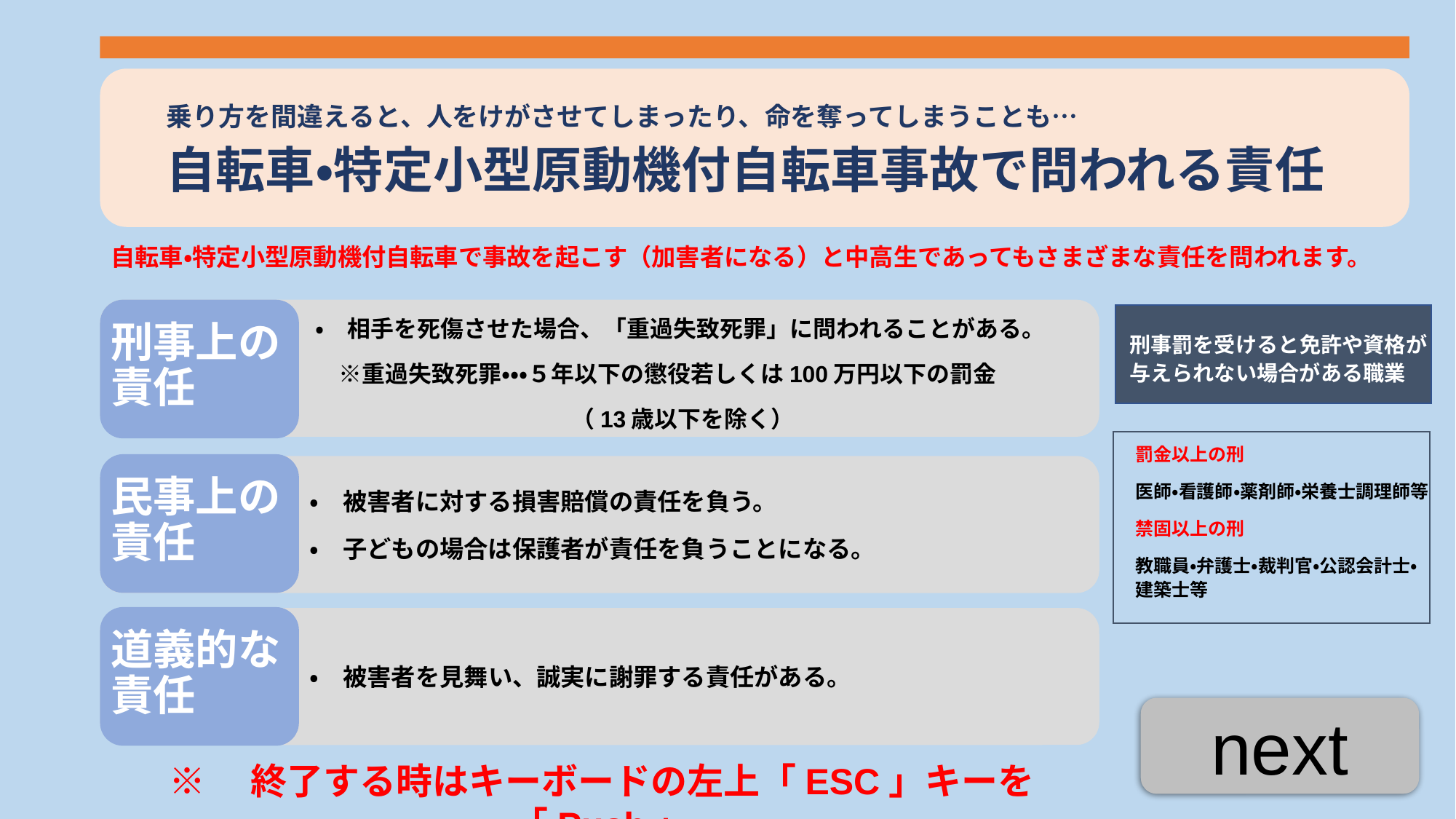

乗り方を間違えると、人をけがさせてしまったり、命を奪ってしまうことも…
自転車・特定小型原動機付自転車事故で問われる責任
自転車・特定小型原動機付自転車で事故を起こす（加害者になる）と中高生であってもさまざまな責任を問われます。

・　相手を死傷させた場合、「重過失致死罪」に問われることがある。
　※重過失致死罪・・・５年以下の懲役若しくは100万円以下の罰金
　　　　　　　　　　　（13歳以下を除く）
刑事上の責任
刑事罰を受けると免許や資格が与えられない場合がある職業

罰金以上の刑
医師・看護師・薬剤師・栄養士調理師等
禁固以上の刑
教職員・弁護士・裁判官・公認会計士・建築士等

民事上の責任
・　被害者に対する損害賠償の責任を負う。
・　子どもの場合は保護者が責任を負うことになる。

道義的な責任
・　被害者を見舞い、誠実に謝罪する責任がある。
next
※　終了する時はキーボードの左上「ESC」キーを「Push」